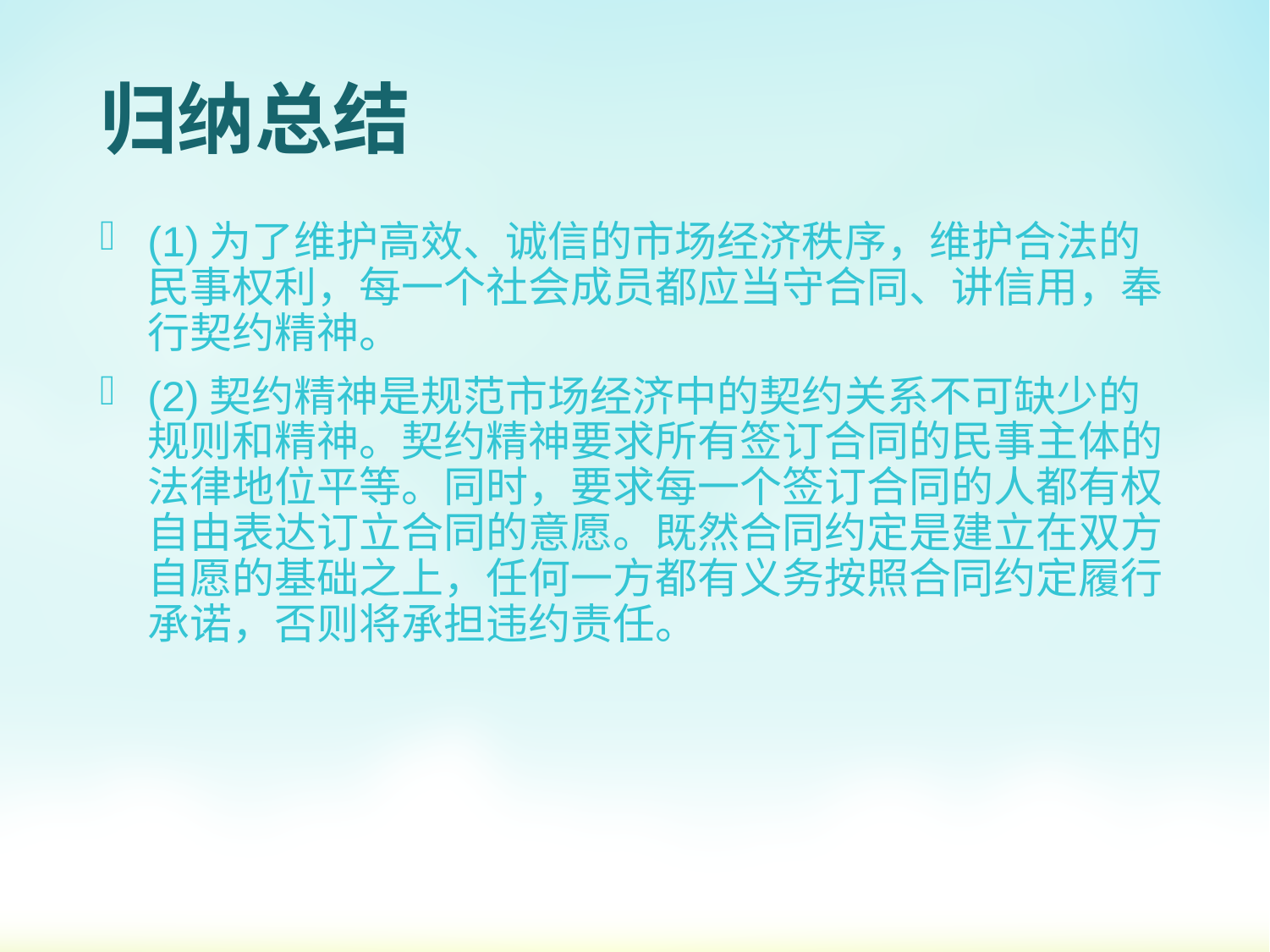

# 归纳总结
(1)为了维护高效、诚信的市场经济秩序，维护合法的民事权利，每一个社会成员都应当守合同、讲信用，奉行契约精神。
(2)契约精神是规范市场经济中的契约关系不可缺少的规则和精神。契约精神要求所有签订合同的民事主体的法律地位平等。同时，要求每一个签订合同的人都有权自由表达订立合同的意愿。既然合同约定是建立在双方自愿的基础之上，任何一方都有义务按照合同约定履行承诺，否则将承担违约责任。